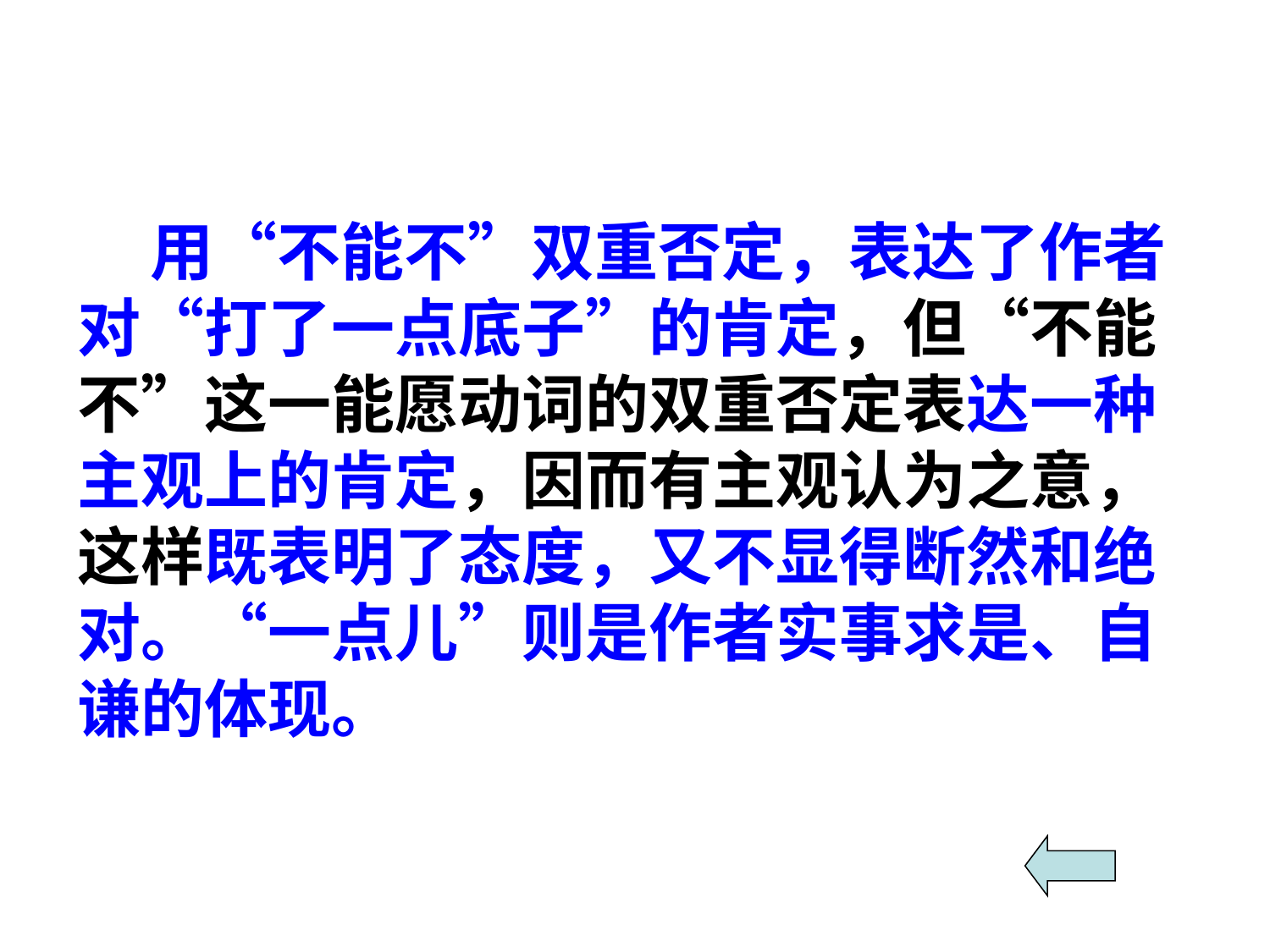

用“不能不”双重否定，表达了作者对“打了一点底子”的肯定，但“不能不”这一能愿动词的双重否定表达一种主观上的肯定，因而有主观认为之意，这样既表明了态度，又不显得断然和绝对。“一点儿”则是作者实事求是、自谦的体现。